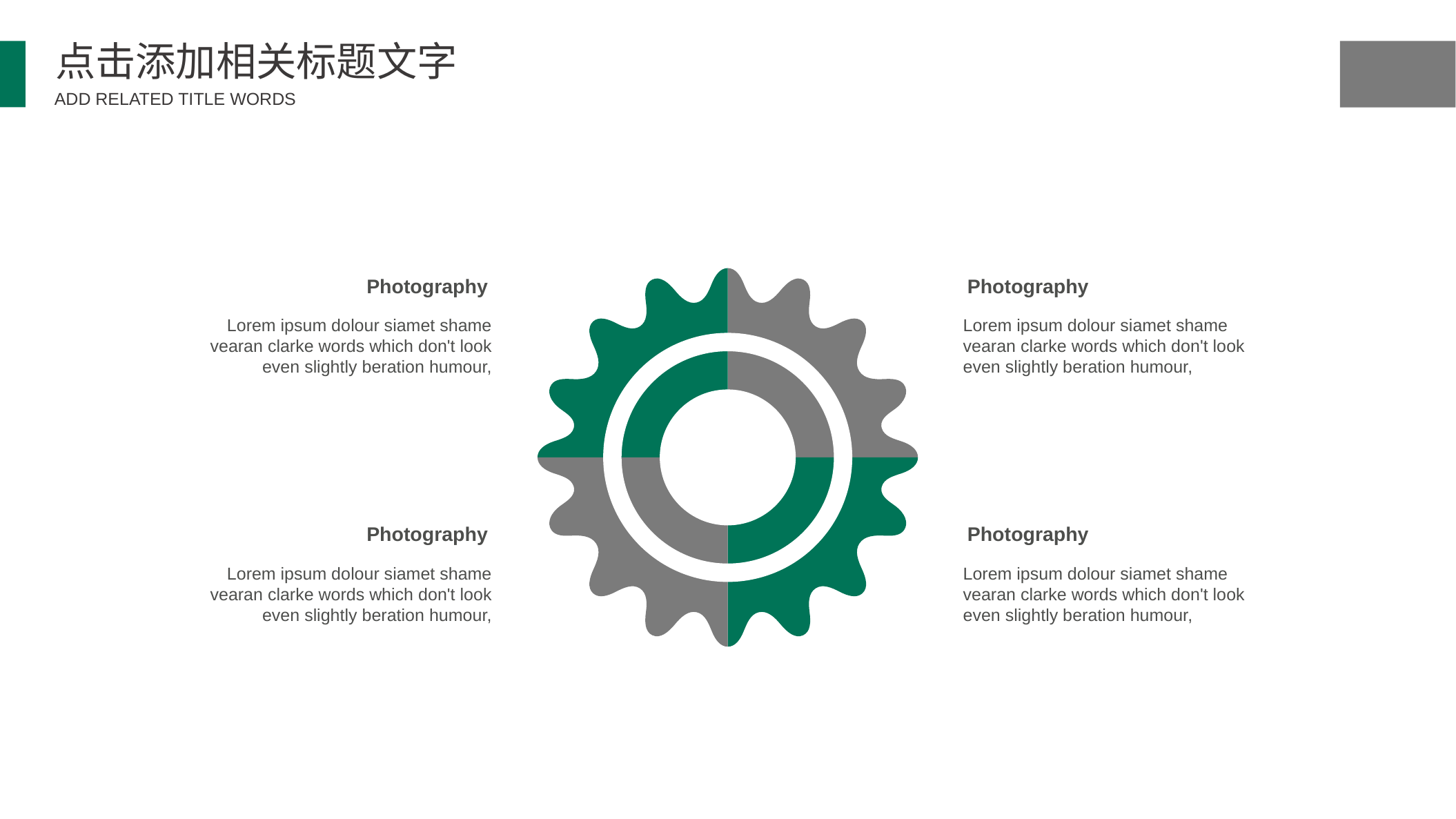

点击添加相关标题文字

ADD RELATED TITLE WORDS
Photography

Photography
Lorem ipsum dolour siamet shame vearan clarke words which don't look even slightly beration humour,
Lorem ipsum dolour siamet shame vearan clarke words which don't look even slightly beration humour,

Photography
Photography
Lorem ipsum dolour siamet shame vearan clarke words which don't look even slightly beration humour,
Lorem ipsum dolour siamet shame vearan clarke words which don't look even slightly beration humour,